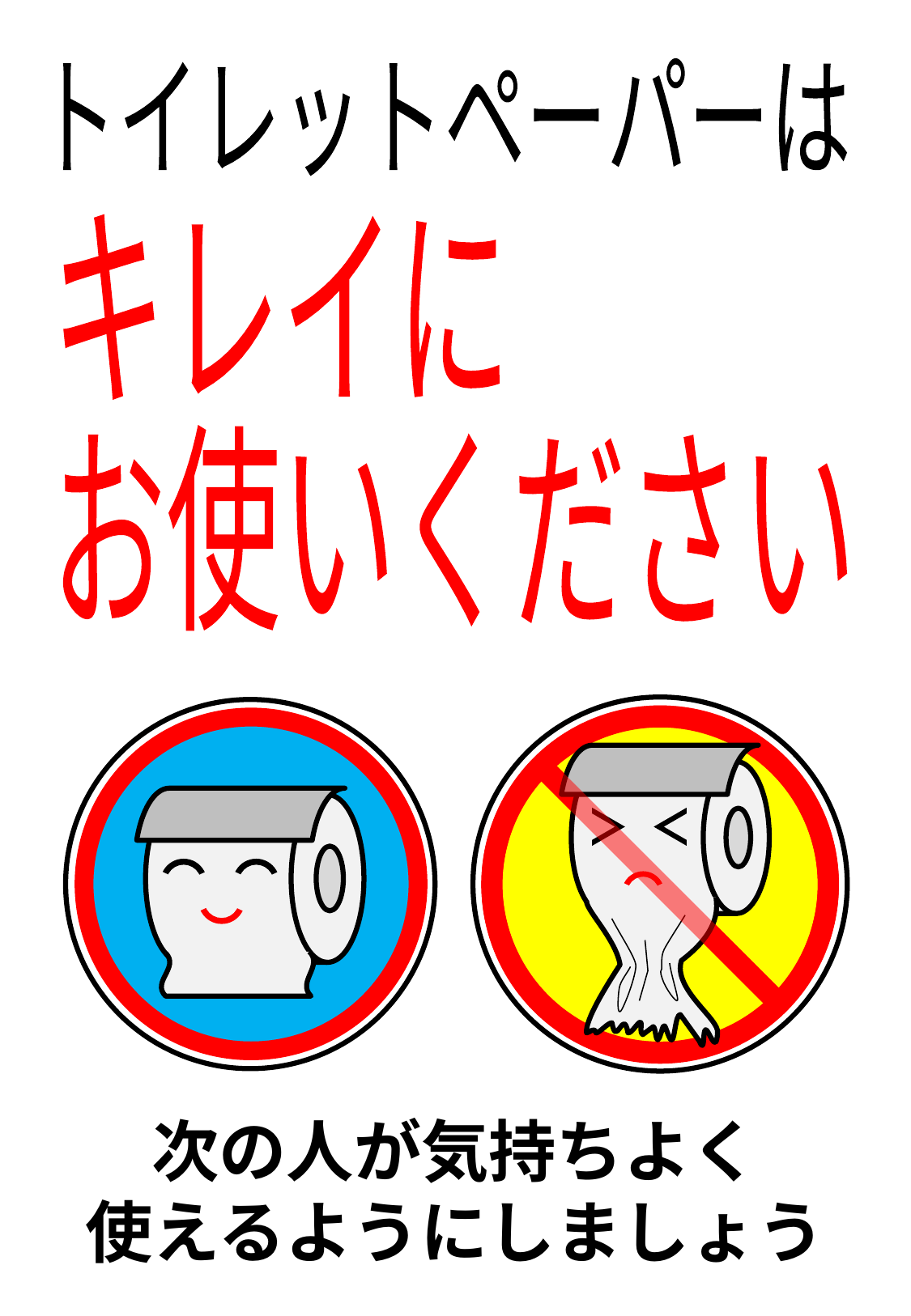

トイレットペーパーは
キレイに
お使いください

次の人が気持ちよく
使えるようにしましょう